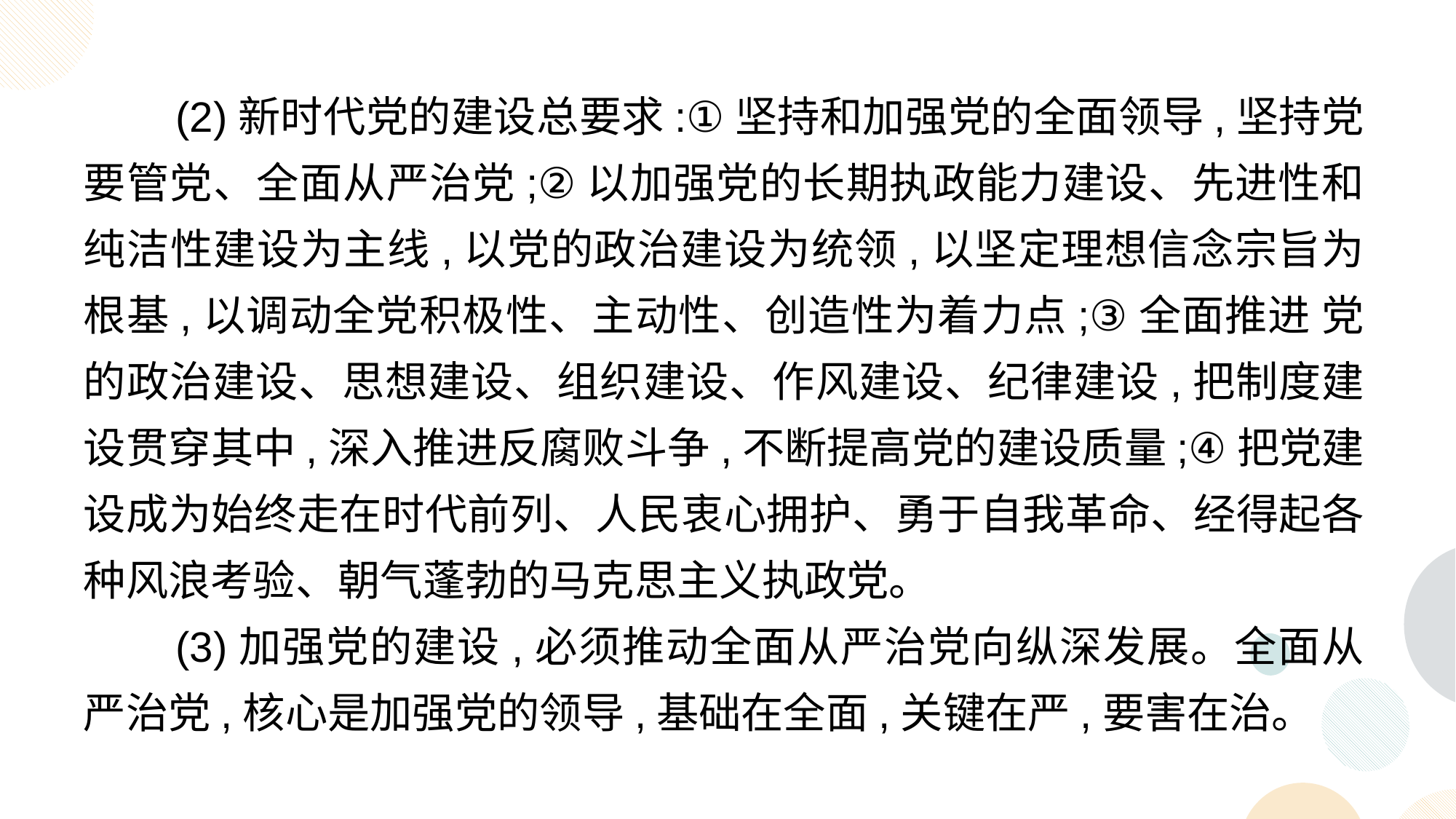

(2)新时代党的建设总要求:①坚持和加强党的全面领导,坚持党要管党、全面从严治党;②以加强党的长期执政能力建设、先进性和纯洁性建设为主线,以党的政治建设为统领,以坚定理想信念宗旨为根基,以调动全党积极性、主动性、创造性为着力点;③全面推进 党的政治建设、思想建设、组织建设、作风建设、纪律建设,把制度建设贯穿其中,深入推进反腐败斗争,不断提高党的建设质量;④把党建设成为始终走在时代前列、人民衷心拥护、勇于自我革命、经得起各种风浪考验、朝气蓬勃的马克思主义执政党。
(3)加强党的建设,必须推动全面从严治党向纵深发展。全面从严治党,核心是加强党的领导,基础在全面,关键在严,要害在治。